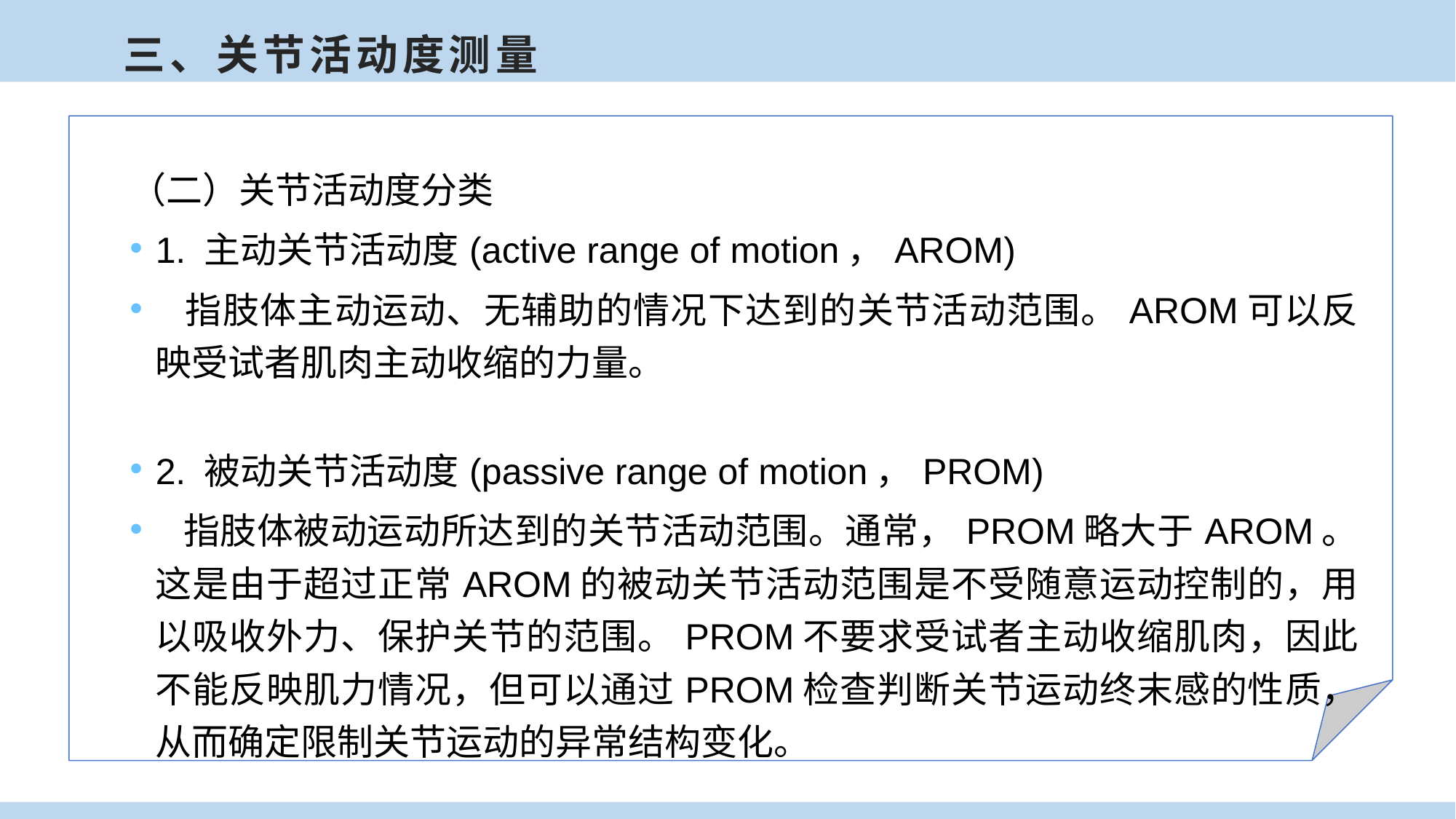

三、关节活动度测量

（二）关节活动度分类
1. 主动关节活动度(active range of motion，AROM)
  指肢体主动运动、无辅助的情况下达到的关节活动范围。AROM可以反映受试者肌肉主动收缩的力量。

2. 被动关节活动度(passive range of motion，PROM)
  指肢体被动运动所达到的关节活动范围。通常，PROM略大于AROM。这是由于超过正常AROM的被动关节活动范围是不受随意运动控制的，用以吸收外力、保护关节的范围。PROM不要求受试者主动收缩肌肉，因此不能反映肌力情况，但可以通过PROM检查判断关节运动终末感的性质，从而确定限制关节运动的异常结构变化。